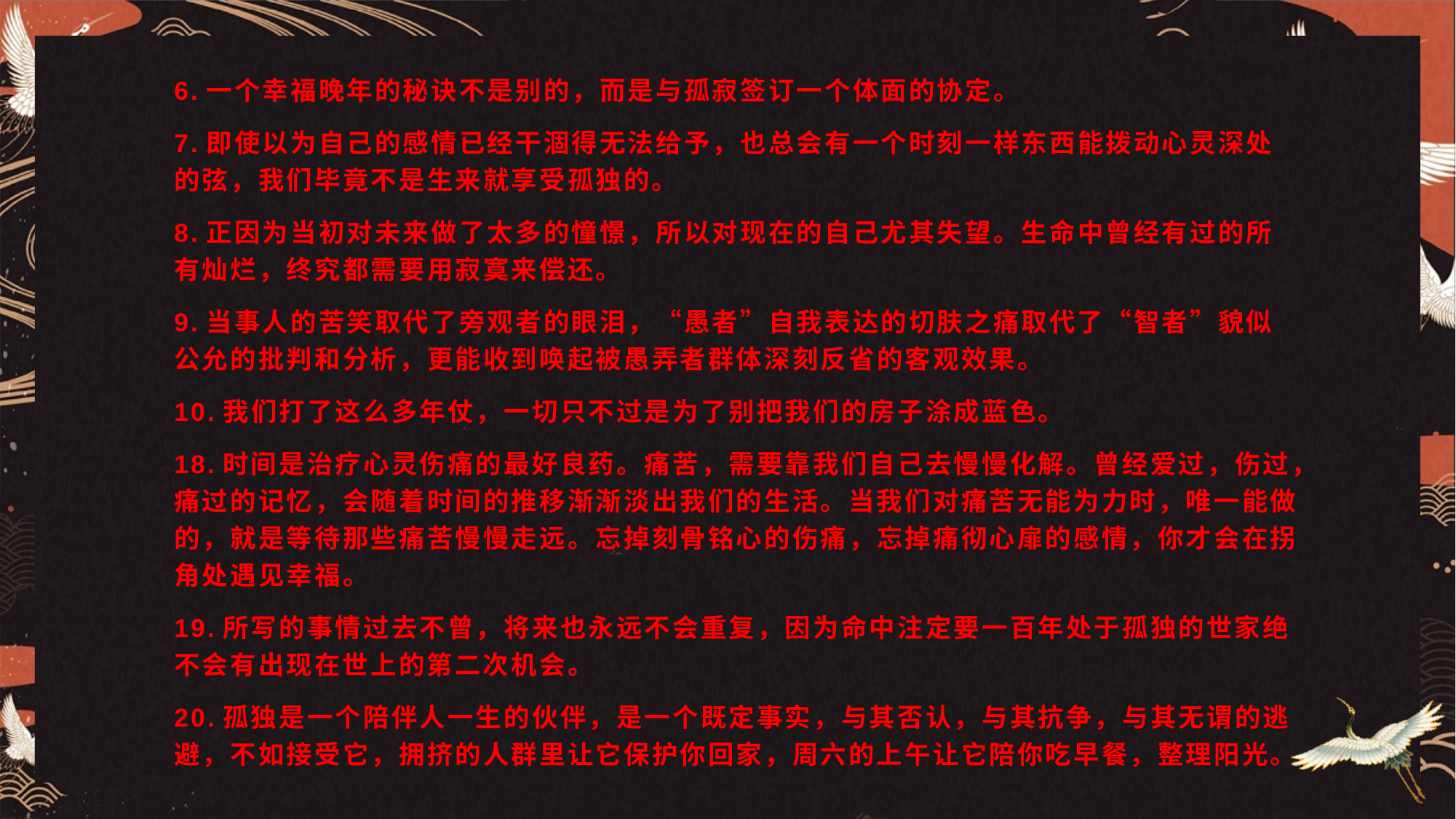

6.一个幸福晚年的秘诀不是别的，而是与孤寂签订一个体面的协定。
7.即使以为自己的感情已经干涸得无法给予，也总会有一个时刻一样东西能拨动心灵深处的弦，我们毕竟不是生来就享受孤独的。
8.正因为当初对未来做了太多的憧憬，所以对现在的自己尤其失望。生命中曾经有过的所有灿烂，终究都需要用寂寞来偿还。
9.当事人的苦笑取代了旁观者的眼泪，“愚者”自我表达的切肤之痛取代了“智者”貌似公允的批判和分析，更能收到唤起被愚弄者群体深刻反省的客观效果。
10.我们打了这么多年仗，一切只不过是为了别把我们的房子涂成蓝色。
18.时间是治疗心灵伤痛的最好良药。痛苦，需要靠我们自己去慢慢化解。曾经爱过，伤过，痛过的记忆，会随着时间的推移渐渐淡出我们的生活。当我们对痛苦无能为力时，唯一能做的，就是等待那些痛苦慢慢走远。忘掉刻骨铭心的伤痛，忘掉痛彻心扉的感情，你才会在拐角处遇见幸福。
19.所写的事情过去不曾，将来也永远不会重复，因为命中注定要一百年处于孤独的世家绝不会有出现在世上的第二次机会。
20.孤独是一个陪伴人一生的伙伴，是一个既定事实，与其否认，与其抗争，与其无谓的逃避，不如接受它，拥挤的人群里让它保护你回家，周六的上午让它陪你吃早餐，整理阳光。
#